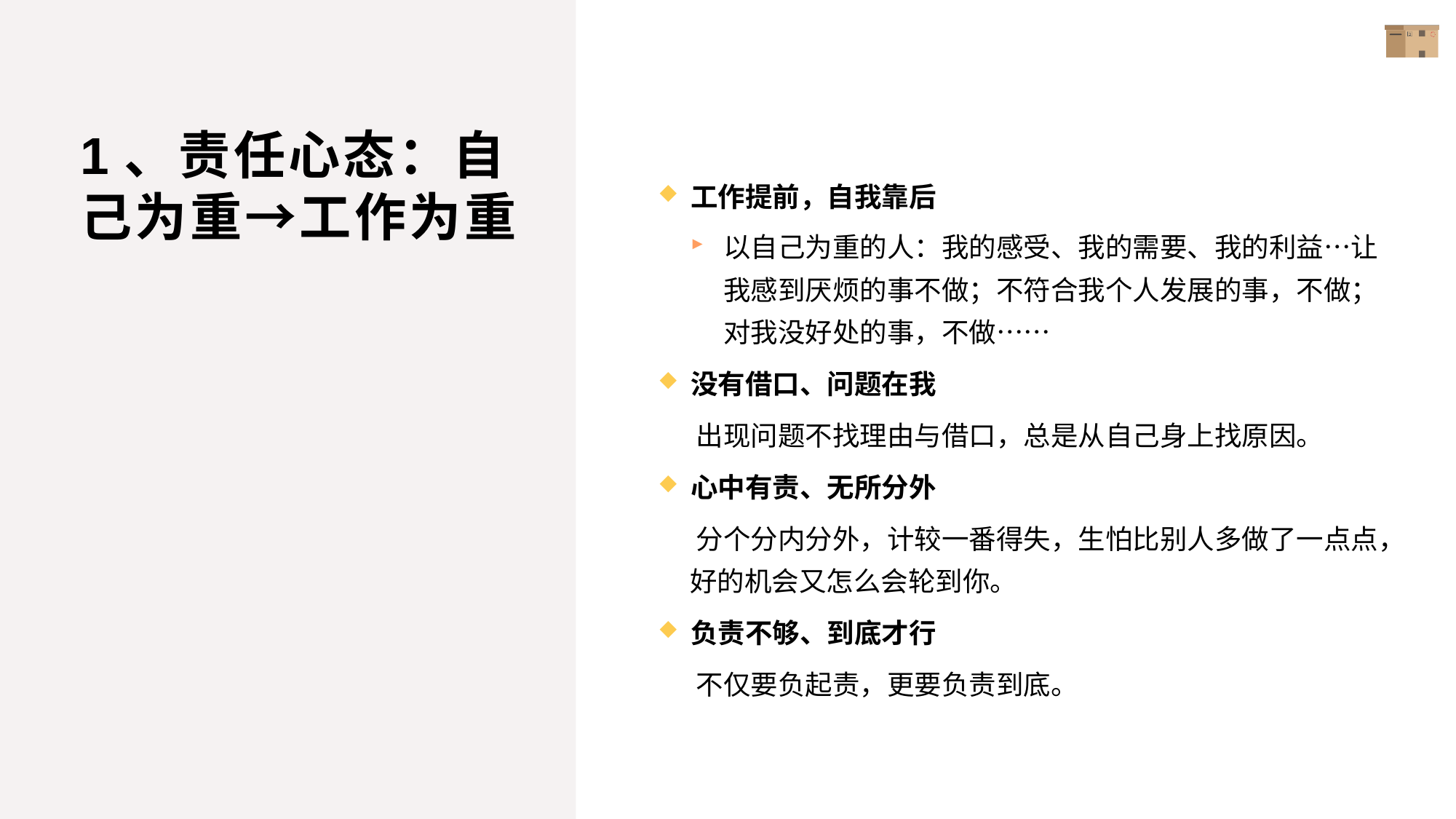

# 1、责任心态：自己为重→工作为重
工作提前，自我靠后
以自己为重的人：我的感受、我的需要、我的利益…让我感到厌烦的事不做；不符合我个人发展的事，不做；对我没好处的事，不做……
没有借口、问题在我
出现问题不找理由与借口，总是从自己身上找原因。
心中有责、无所分外
分个分内分外，计较一番得失，生怕比别人多做了一点点，好的机会又怎么会轮到你。
负责不够、到底才行
不仅要负起责，更要负责到底。